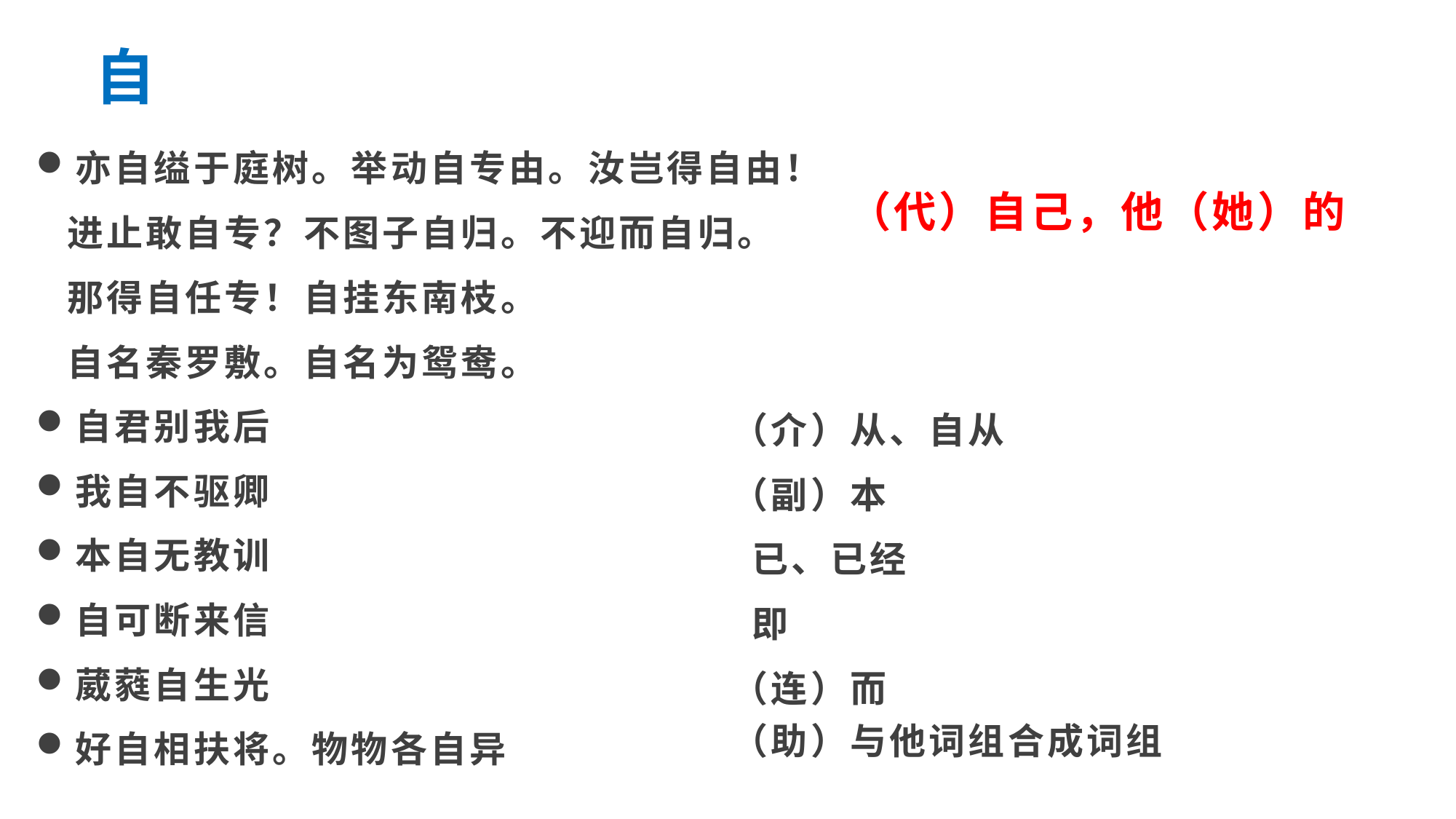

自
亦自缢于庭树。举动自专由。汝岂得自由！
  进止敢自专？不图子自归。不迎而自归。
  那得自任专！自挂东南枝。
  自名秦罗敷。自名为鸳鸯。
自君别我后
我自不驱卿
本自无教训
自可断来信
葳蕤自生光
好自相扶将。物物各自异
（代）自己，他（她）的
（介）从、自从
（副）本
 已、已经
 即
（连）而
（助）与他词组合成词组